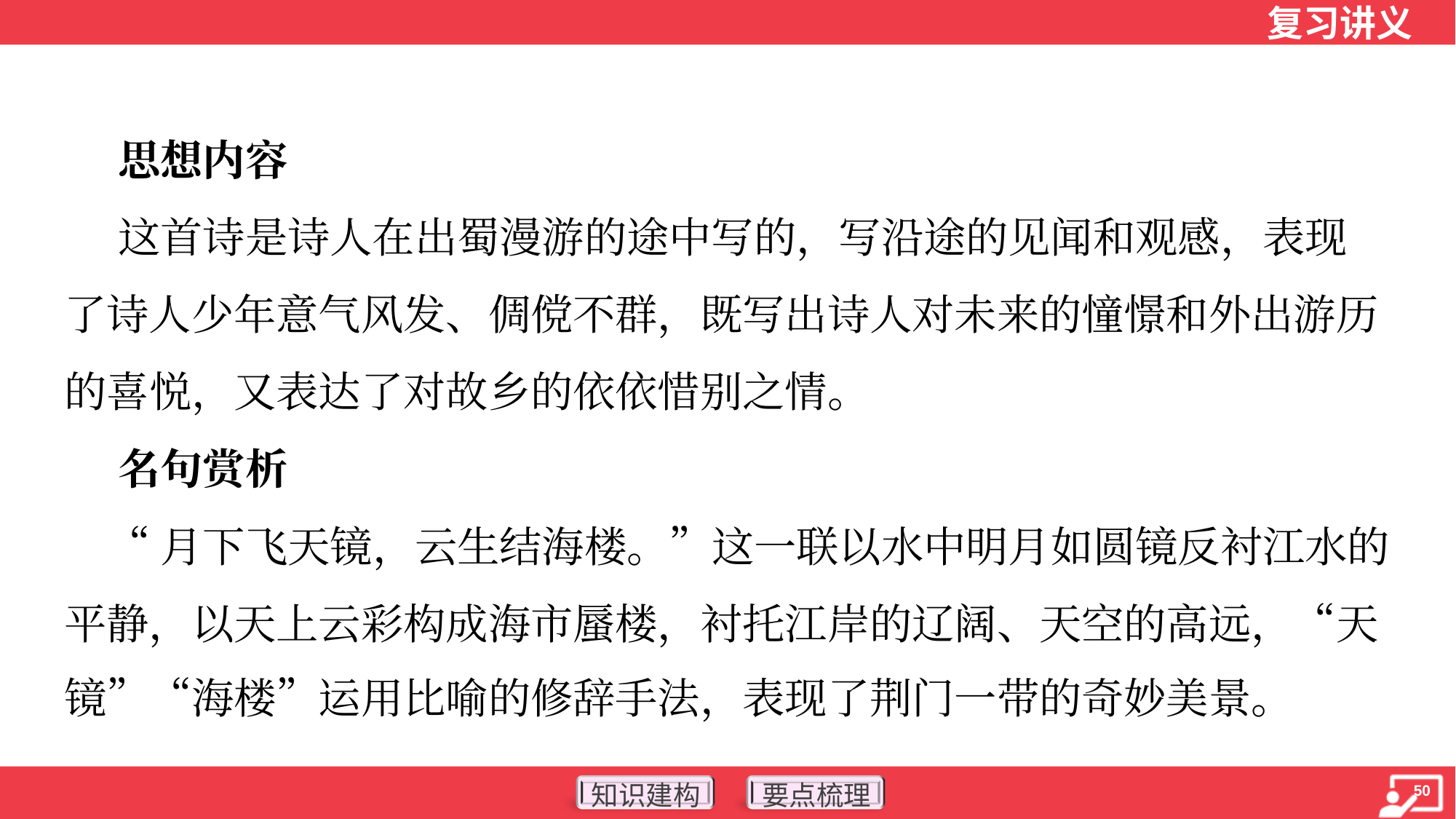

思想内容
    这首诗是诗人在出蜀漫游的途中写的，写沿途的见闻和观感，表现
了诗人少年意气风发、倜傥不群，既写出诗人对未来的憧憬和外出游历
的喜悦，又表达了对故乡的依依惜别之情。
    名句赏析
    “月下飞天镜，云生结海楼。”这一联以水中明月如圆镜反衬江水的
平静，以天上云彩构成海市蜃楼，衬托江岸的辽阔、天空的高远，“天
镜”“海楼”运用比喻的修辞手法，表现了荆门一带的奇妙美景。